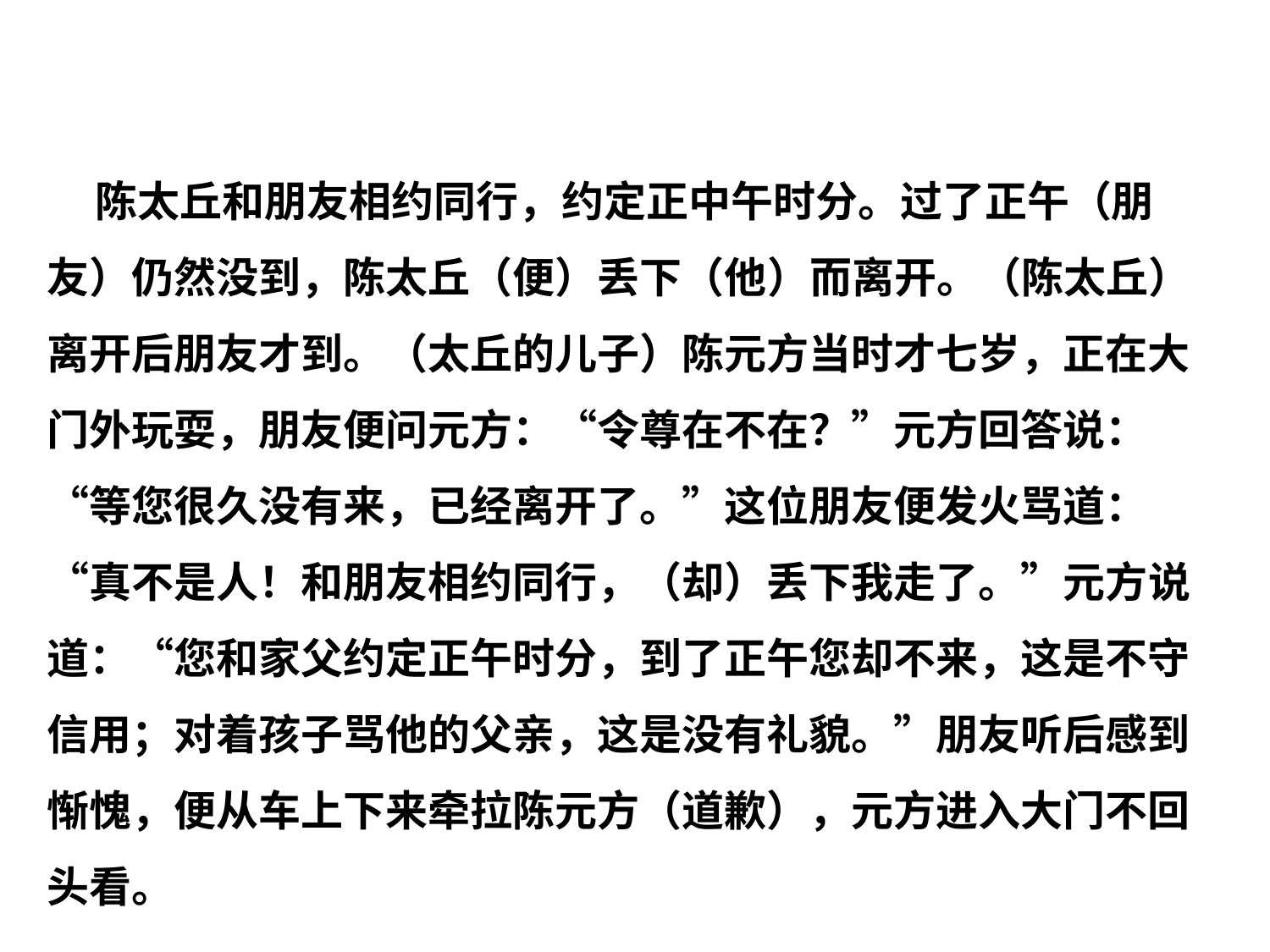

陈太丘和朋友相约同行，约定正中午时分。过了正午（朋友）仍然没到，陈太丘（便）丢下（他）而离开。（陈太丘）离开后朋友才到。（太丘的儿子）陈元方当时才七岁，正在大门外玩耍，朋友便问元方：“令尊在不在？”元方回答说：“等您很久没有来，已经离开了。”这位朋友便发火骂道：“真不是人！和朋友相约同行，（却）丢下我走了。”元方说道：“您和家父约定正午时分，到了正午您却不来，这是不守信用；对着孩子骂他的父亲，这是没有礼貌。”朋友听后感到惭愧，便从车上下来牵拉陈元方（道歉），元方进入大门不回头看。